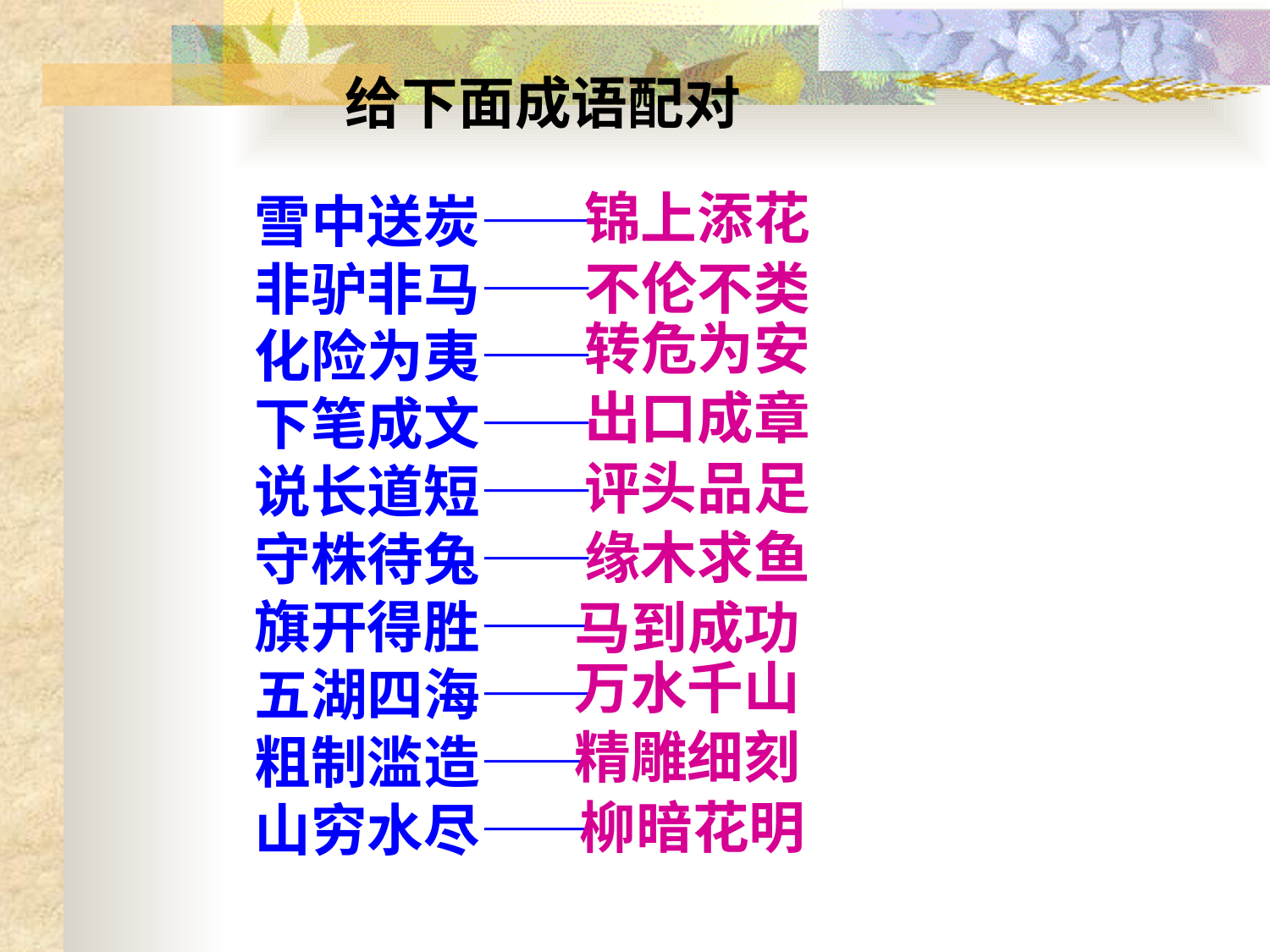

给下面成语配对

雪中送炭——
非驴非马——
化险为夷——
下笔成文——
说长道短——
守株待兔——
旗开得胜——
五湖四海——
粗制滥造——
山穷水尽——
锦上添花
不伦不类
转危为安
出口成章
评头品足
缘木求鱼
马到成功
万水千山
精雕细刻
柳暗花明